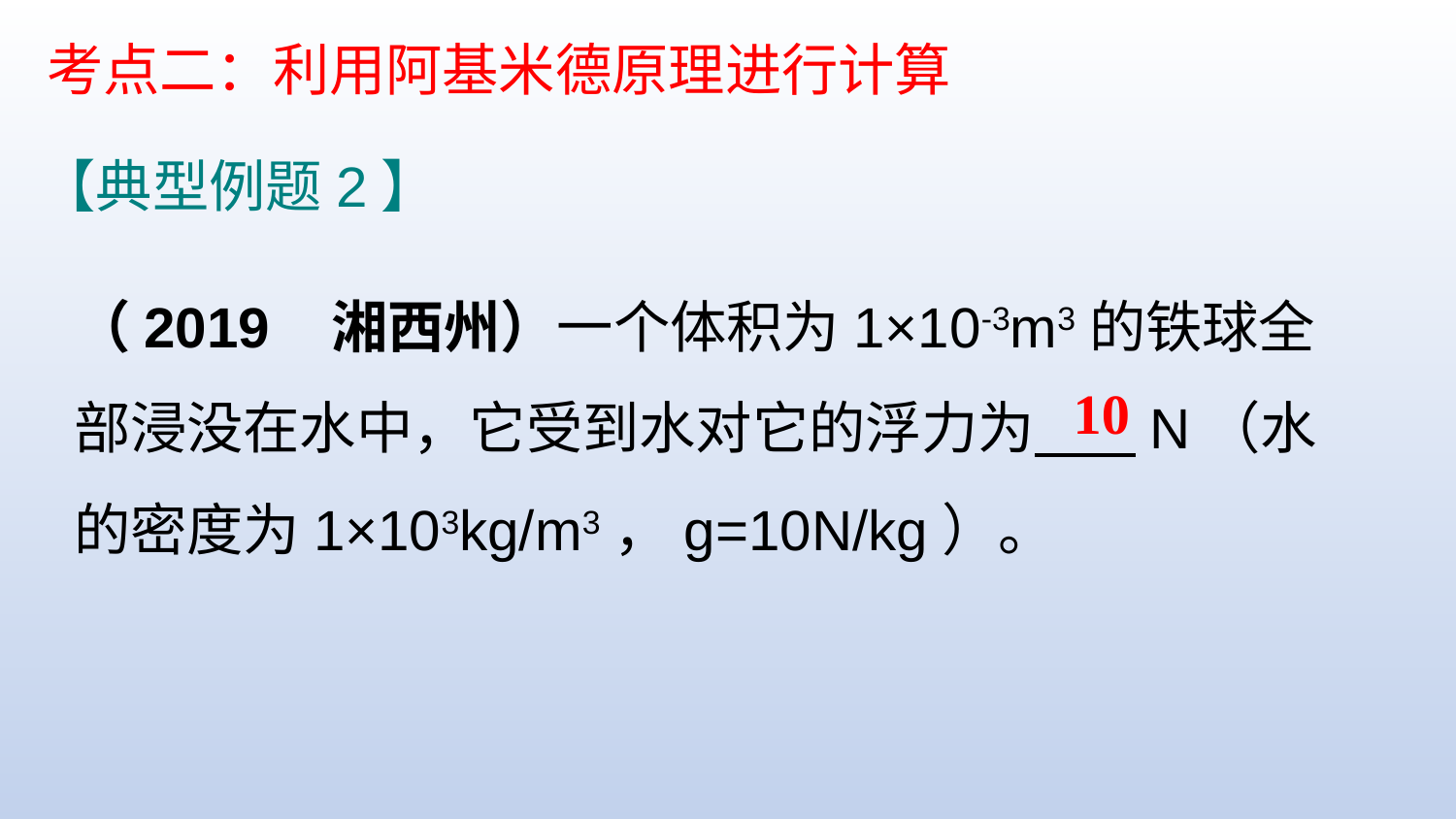

考点二：利用阿基米德原理进行计算
【典型例题2】
（2019   湘西州）一个体积为1×10-3m3的铁球全部浸没在水中，它受到水对它的浮力为        N（水的密度为1×103kg/m3，g=10N/kg）。
10